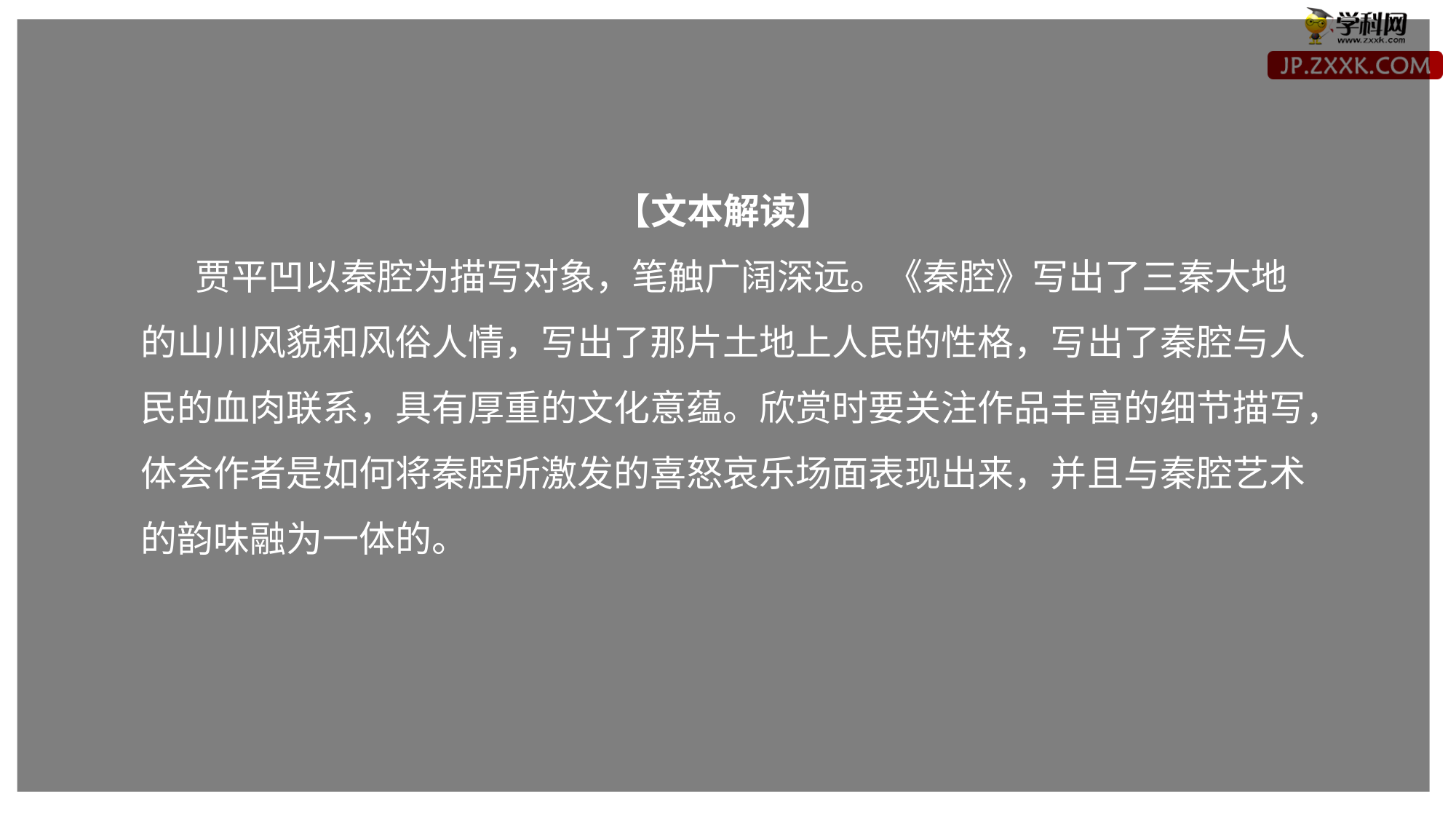

【文本解读】
贾平凹以秦腔为描写对象，笔触广阔深远。《秦腔》写出了三秦大地的山川风貌和风俗人情，写出了那片土地上人民的性格，写出了秦腔与人民的血肉联系，具有厚重的文化意蕴。欣赏时要关注作品丰富的细节描写，体会作者是如何将秦腔所激发的喜怒哀乐场面表现出来，并且与秦腔艺术的韵味融为一体的。